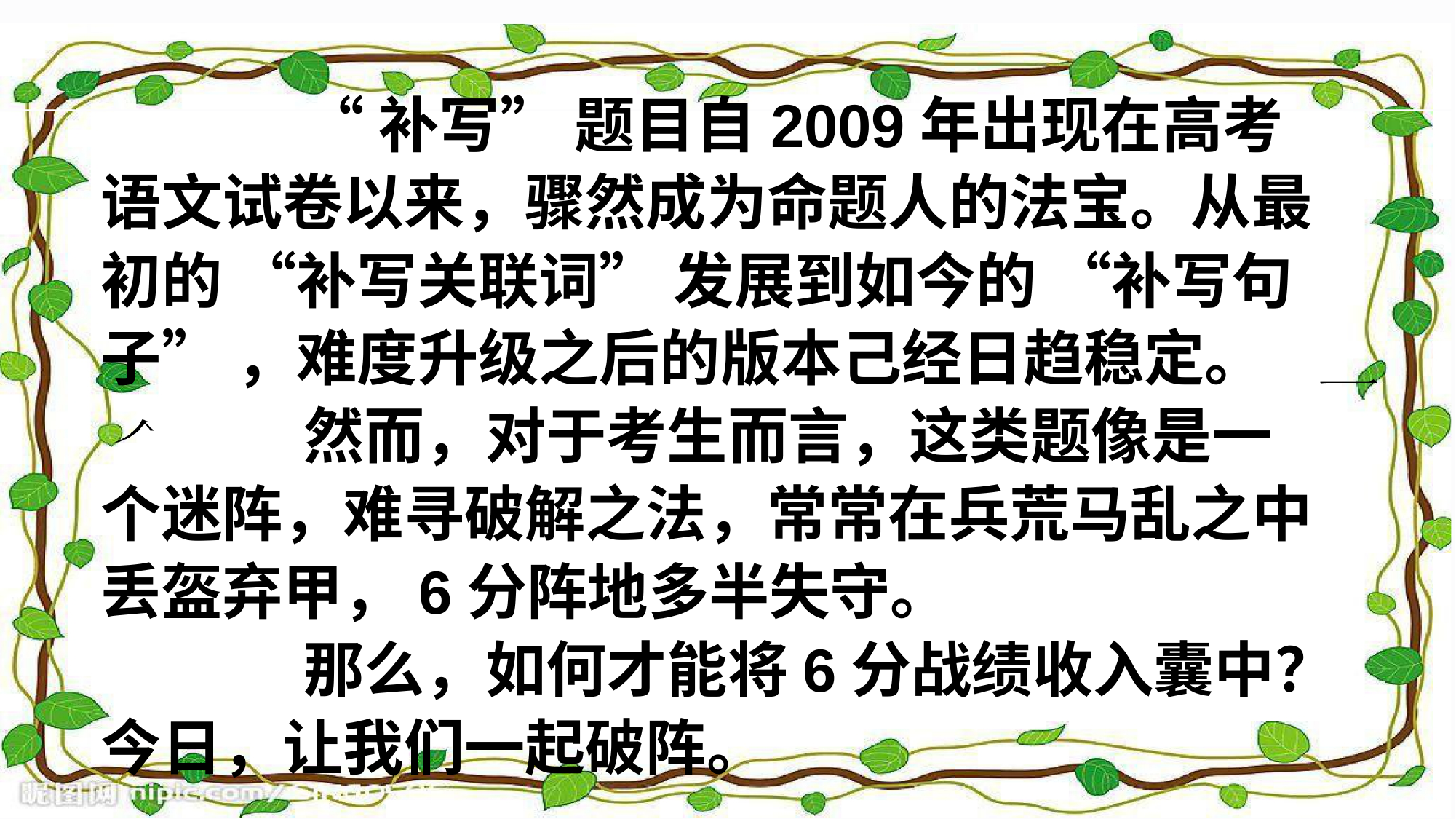

“补写” 题目自2009年出现在高考语文试卷以来，骤然成为命题人的法宝。从最初的 “补写关联词” 发展到如今的 “补写句子” ，难度升级之后的版本己经日趋稳定。
然而，对于考生而言，这类题像是一个迷阵，难寻破解之法，常常在兵荒马乱之中丢盔弃甲，6分阵地多半失守。
那么，如何才能将6分战绩收入囊中？今日，让我们一起破阵。